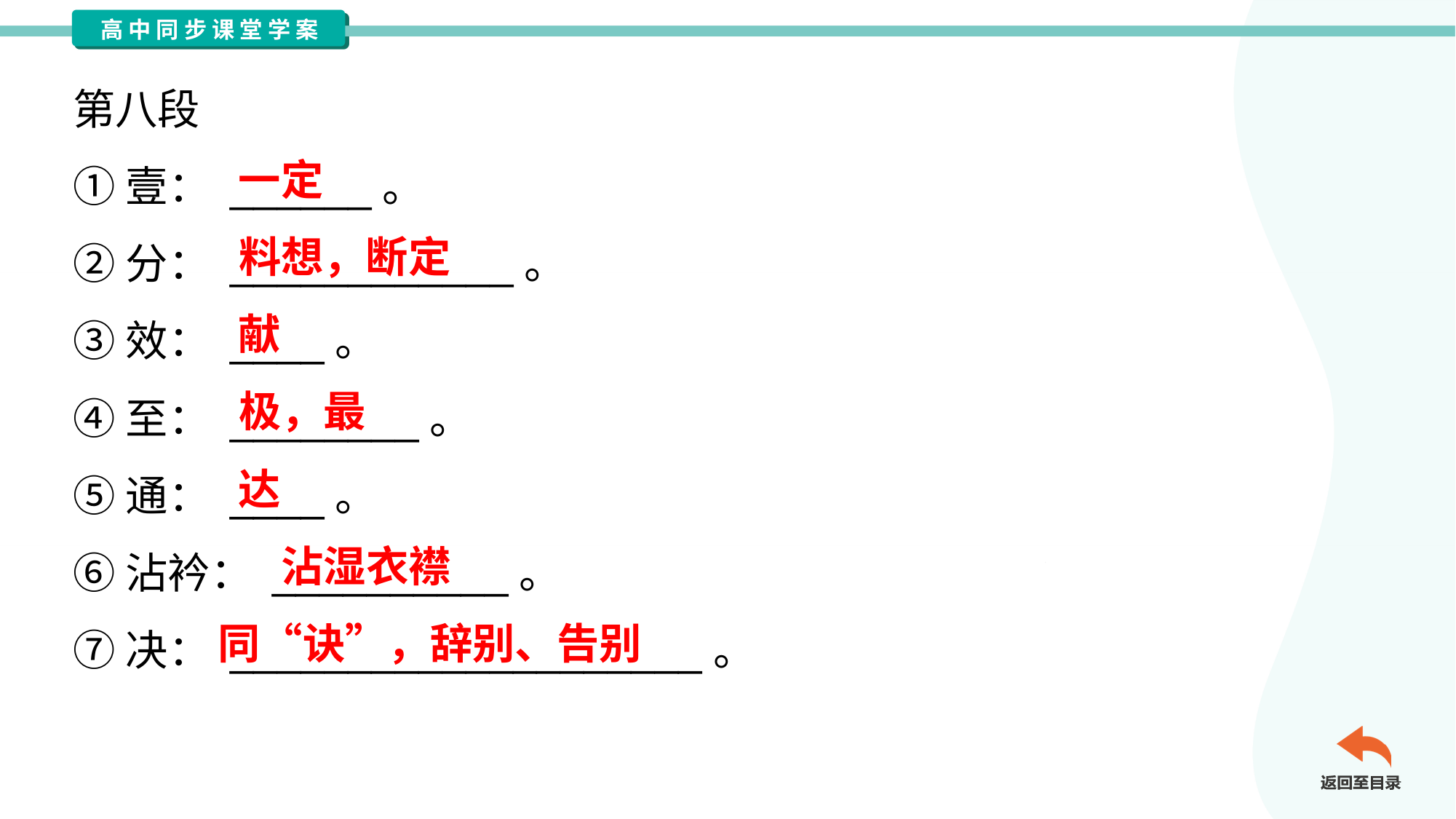

第八段
①壹： ______。
②分： ____________。
③效： ____。
④至： ________。
⑤通： ____。
⑥沾衿： __________。
⑦决： ____________________。
一定
料想，断定
献
极，最
达
沾湿衣襟
同“诀”，辞别、告别